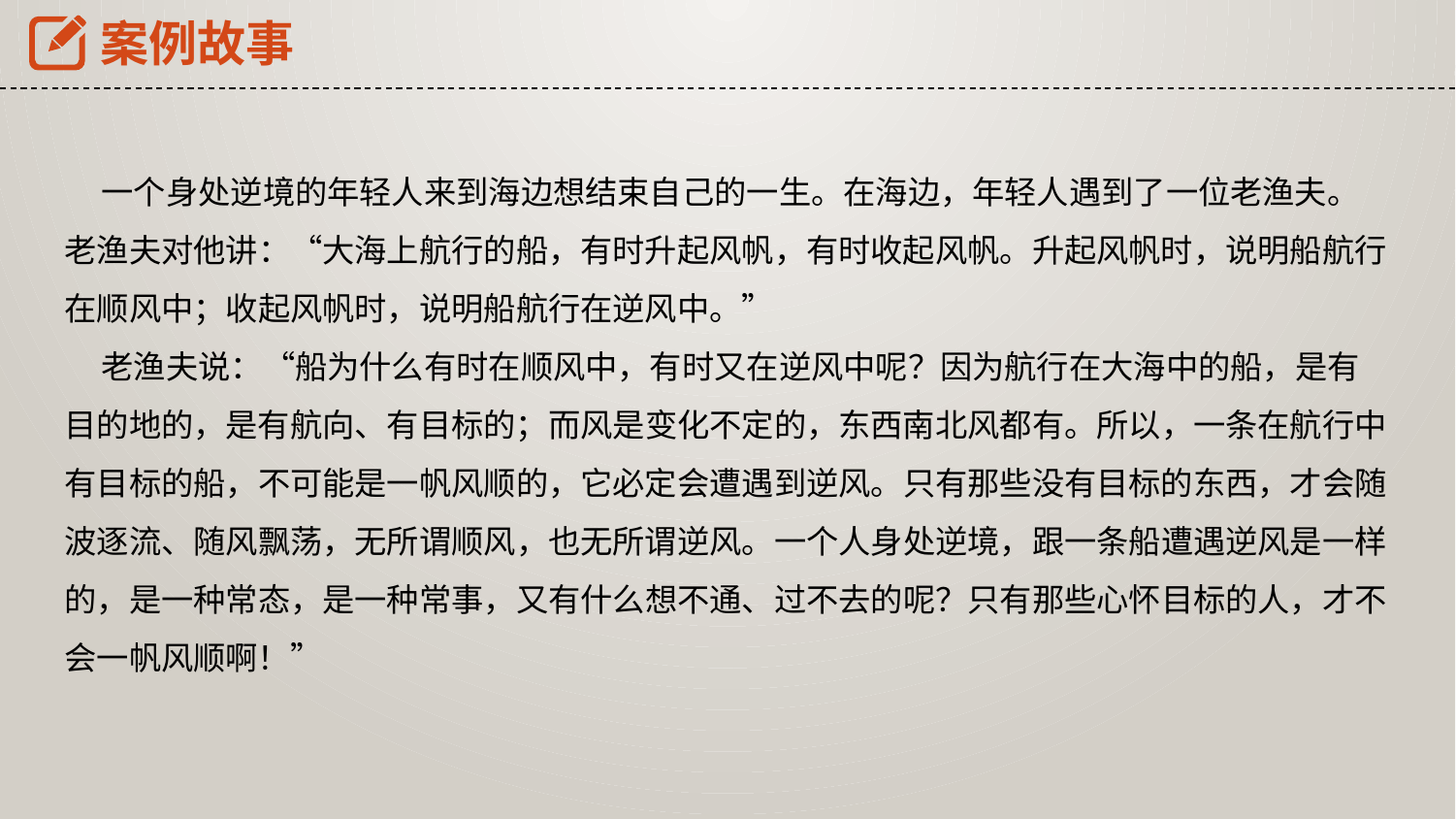

案例故事

    一个身处逆境的年轻人来到海边想结束自己的一生。在海边，年轻人遇到了一位老渔夫。老渔夫对他讲：“大海上航行的船，有时升起风帆，有时收起风帆。升起风帆时，说明船航行在顺风中；收起风帆时，说明船航行在逆风中。”
    老渔夫说：“船为什么有时在顺风中，有时又在逆风中呢？因为航行在大海中的船，是有目的地的，是有航向、有目标的；而风是变化不定的，东西南北风都有。所以，一条在航行中有目标的船，不可能是一帆风顺的，它必定会遭遇到逆风。只有那些没有目标的东西，才会随波逐流、随风飘荡，无所谓顺风，也无所谓逆风。一个人身处逆境，跟一条船遭遇逆风是一样的，是一种常态，是一种常事，又有什么想不通、过不去的呢？只有那些心怀目标的人，才不会一帆风顺啊！”
10